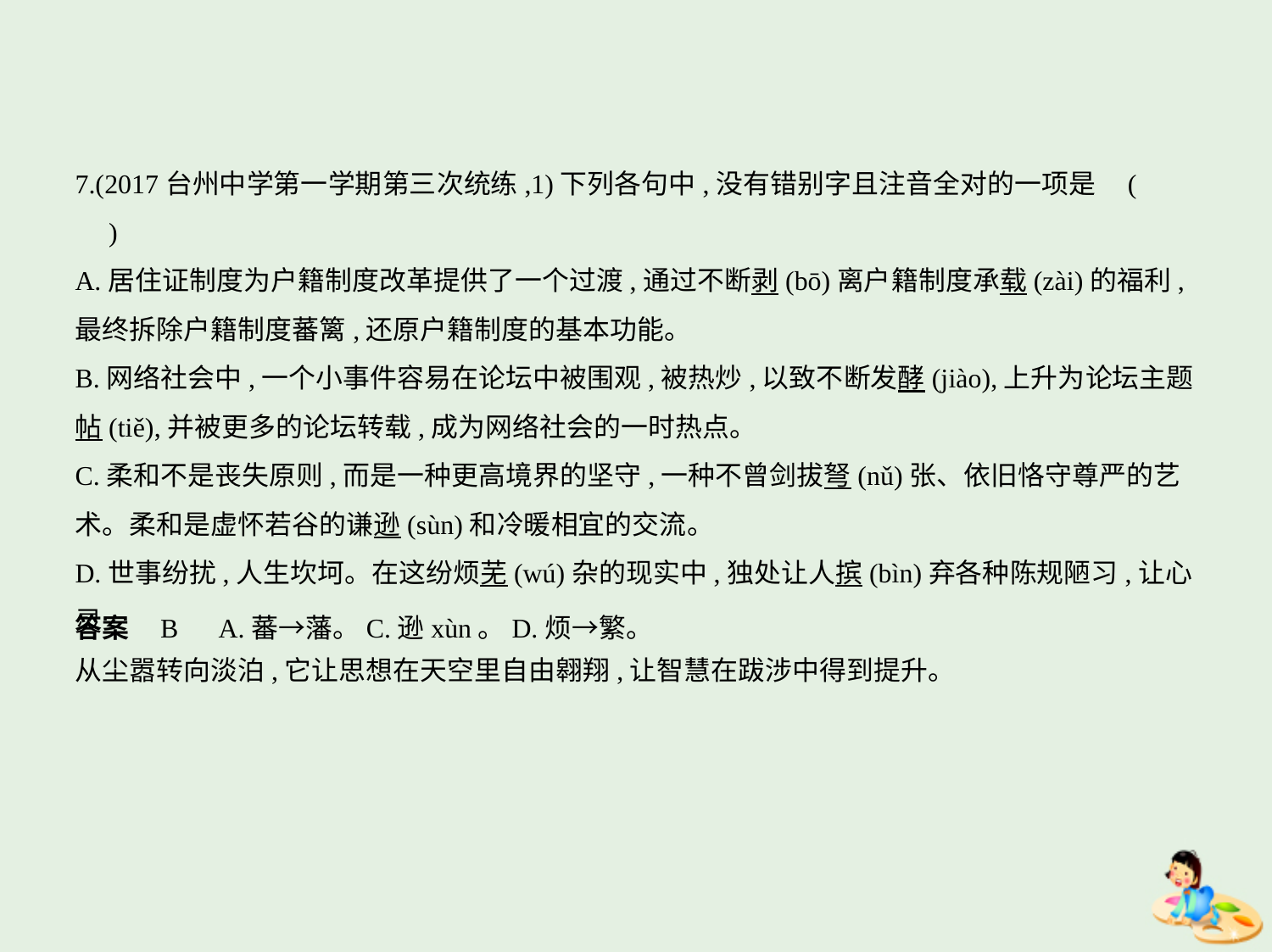

7.(2017台州中学第一学期第三次统练,1)下列各句中,没有错别字且注音全对的一项是 (    　)
A.居住证制度为户籍制度改革提供了一个过渡,通过不断剥(bō)离户籍制度承载(zài)的福利,
最终拆除户籍制度蕃篱,还原户籍制度的基本功能。
B.网络社会中,一个小事件容易在论坛中被围观,被热炒,以致不断发酵(jiào),上升为论坛主题
帖(tiě),并被更多的论坛转载,成为网络社会的一时热点。
C.柔和不是丧失原则,而是一种更高境界的坚守,一种不曾剑拔弩(nǔ)张、依旧恪守尊严的艺
术。柔和是虚怀若谷的谦逊(sùn)和冷暖相宜的交流。
D.世事纷扰,人生坎坷。在这纷烦芜(wú)杂的现实中,独处让人摈(bìn)弃各种陈规陋习,让心灵
从尘嚣转向淡泊,它让思想在天空里自由翱翔,让智慧在跋涉中得到提升。
答案    B　A.蕃→藩。C.逊xùn。D.烦→繁。